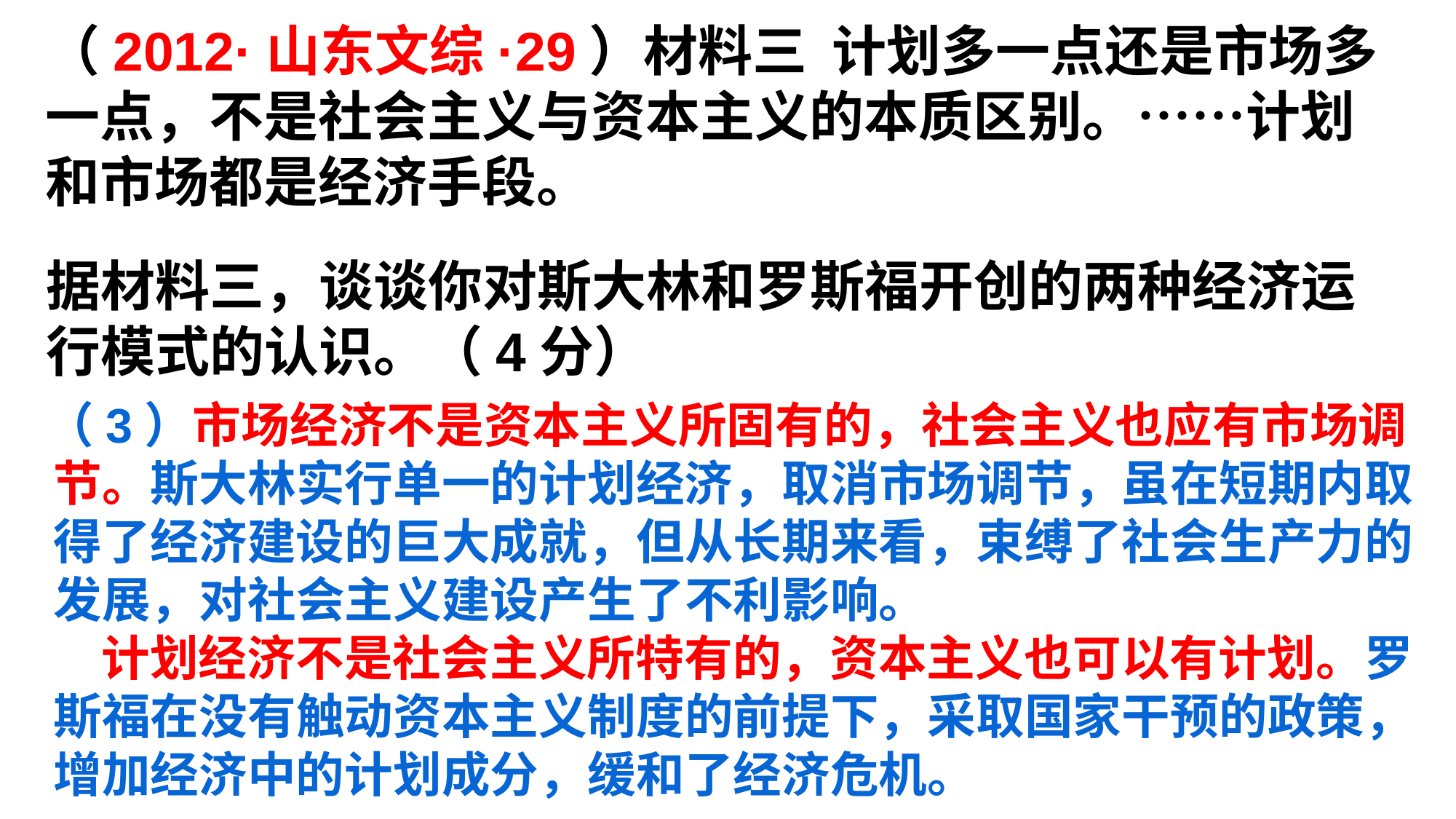

（2012·山东文综·29）材料三  计划多一点还是市场多一点，不是社会主义与资本主义的本质区别。……计划和市场都是经济手段。
据材料三，谈谈你对斯大林和罗斯福开创的两种经济运行模式的认识。（4分）
（3）市场经济不是资本主义所固有的，社会主义也应有市场调节。斯大林实行单一的计划经济，取消市场调节，虽在短期内取得了经济建设的巨大成就，但从长期来看，束缚了社会生产力的发展，对社会主义建设产生了不利影响。
    计划经济不是社会主义所特有的，资本主义也可以有计划。罗斯福在没有触动资本主义制度的前提下，采取国家干预的政策，增加经济中的计划成分，缓和了经济危机。